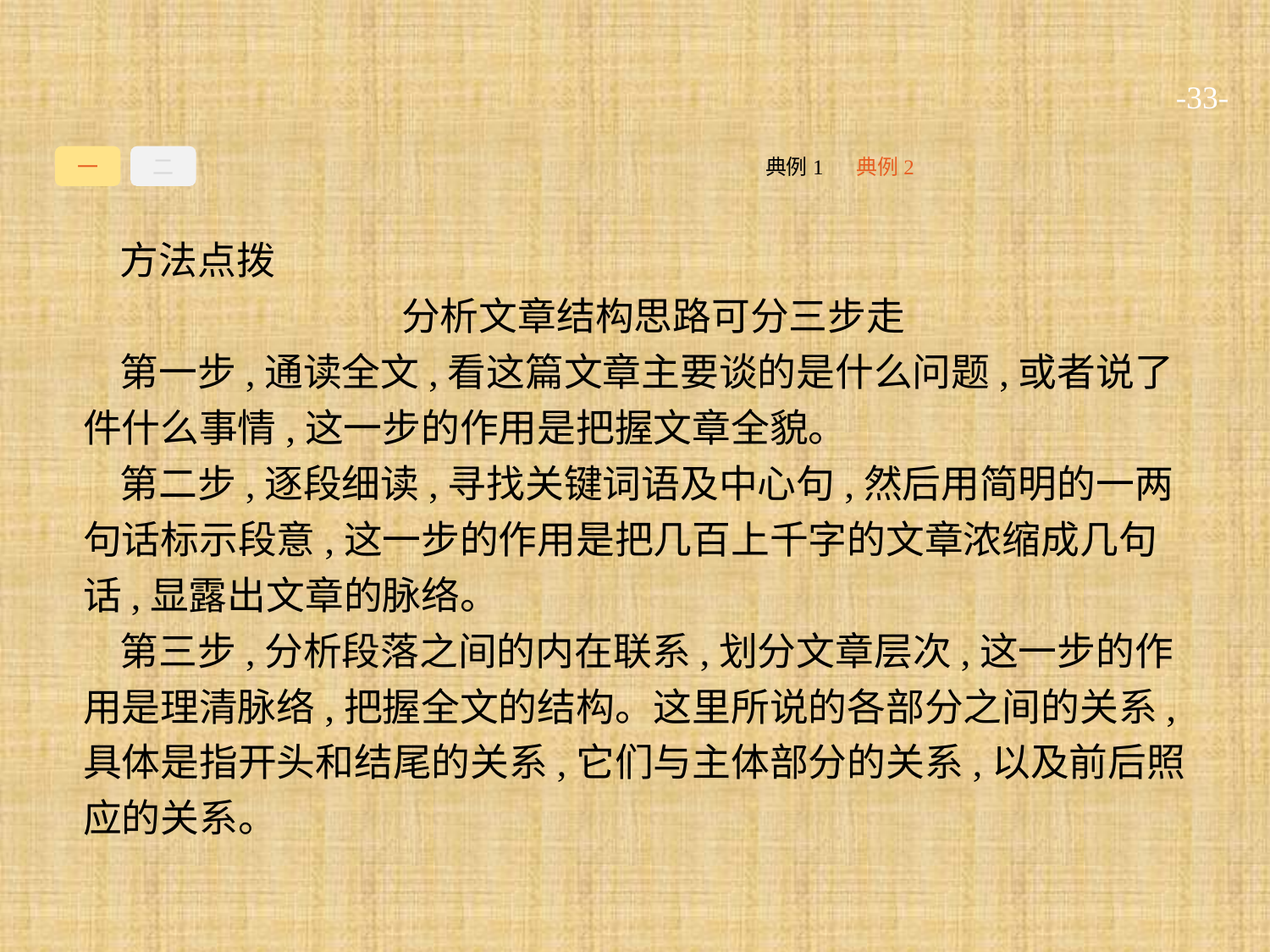

-33-
一
二
典例2
典例1
方法点拨
分析文章结构思路可分三步走
第一步,通读全文,看这篇文章主要谈的是什么问题,或者说了件什么事情,这一步的作用是把握文章全貌。
第二步,逐段细读,寻找关键词语及中心句,然后用简明的一两句话标示段意,这一步的作用是把几百上千字的文章浓缩成几句话,显露出文章的脉络。
第三步,分析段落之间的内在联系,划分文章层次,这一步的作用是理清脉络,把握全文的结构。这里所说的各部分之间的关系,具体是指开头和结尾的关系,它们与主体部分的关系,以及前后照应的关系。